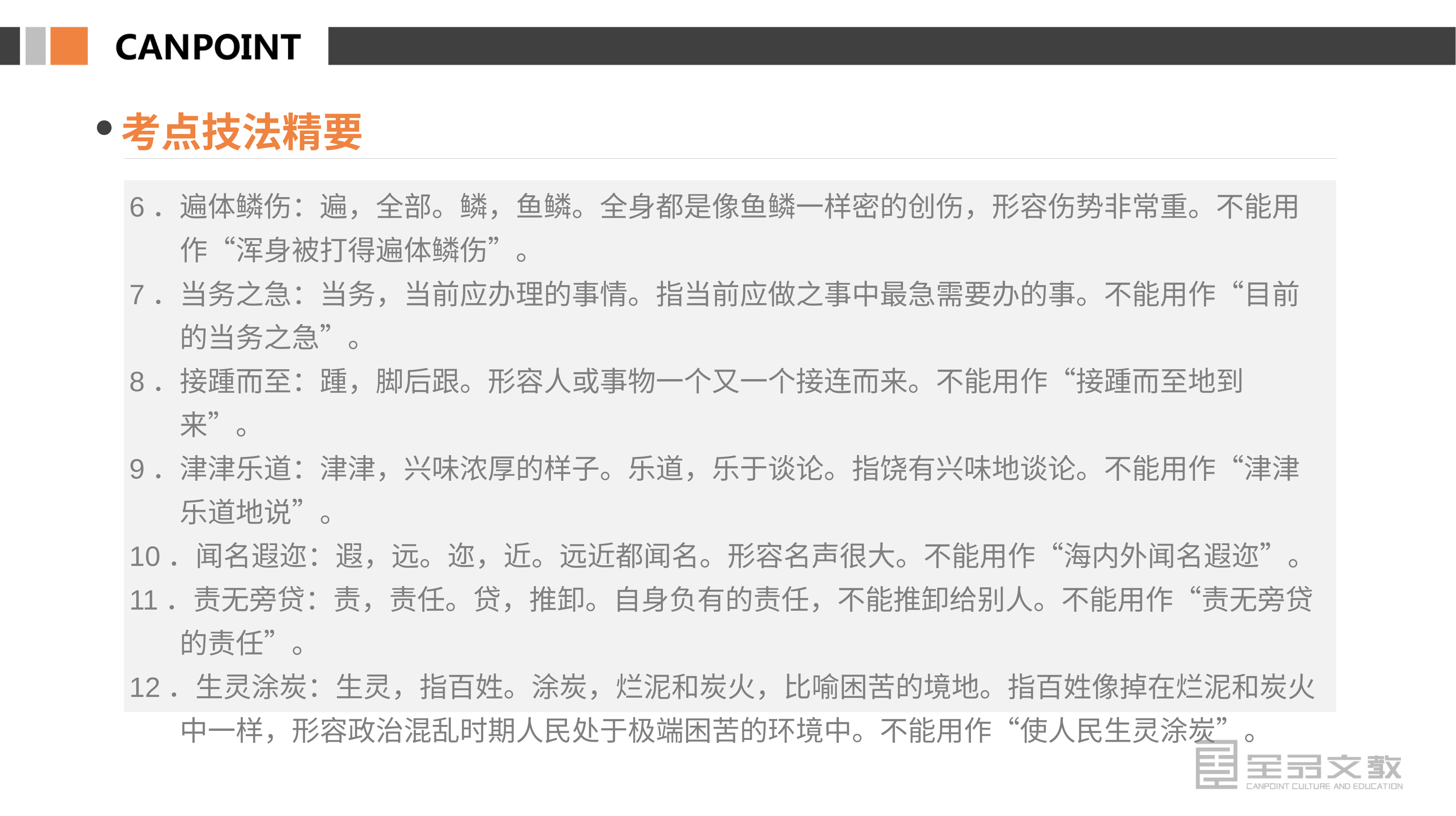

考点技法精要

6．遍体鳞伤：遍，全部。鳞，鱼鳞。全身都是像鱼鳞一样密的创伤，形容伤势非常重。不能用作“浑身被打得遍体鳞伤”。
7．当务之急：当务，当前应办理的事情。指当前应做之事中最急需要办的事。不能用作“目前的当务之急”。
8．接踵而至：踵，脚后跟。形容人或事物一个又一个接连而来。不能用作“接踵而至地到来”。
9．津津乐道：津津，兴味浓厚的样子。乐道，乐于谈论。指饶有兴味地谈论。不能用作“津津乐道地说”。
10．闻名遐迩：遐，远。迩，近。远近都闻名。形容名声很大。不能用作“海内外闻名遐迩”。
11．责无旁贷：责，责任。贷，推卸。自身负有的责任，不能推卸给别人。不能用作“责无旁贷的责任”。
12．生灵涂炭：生灵，指百姓。涂炭，烂泥和炭火，比喻困苦的境地。指百姓像掉在烂泥和炭火中一样，形容政治混乱时期人民处于极端困苦的环境中。不能用作“使人民生灵涂炭”。